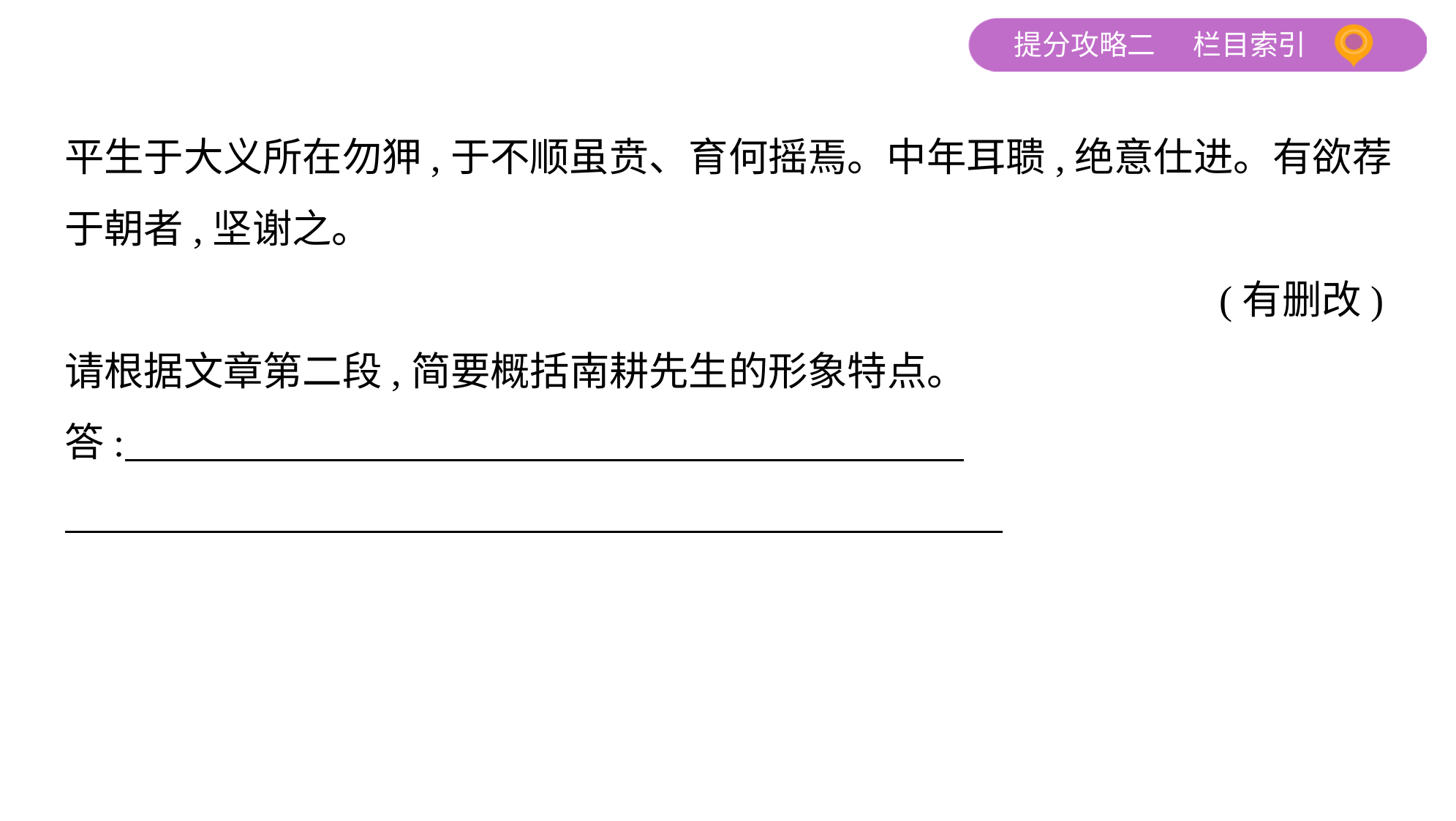

平生于大义所在勿狎,于不顺虽贲、育何摇焉。中年耳聩,绝意仕进。有欲荐
于朝者,坚谢之。
                                                                                                                     (有删改)
请根据文章第二段,简要概括南耕先生的形象特点。
答: